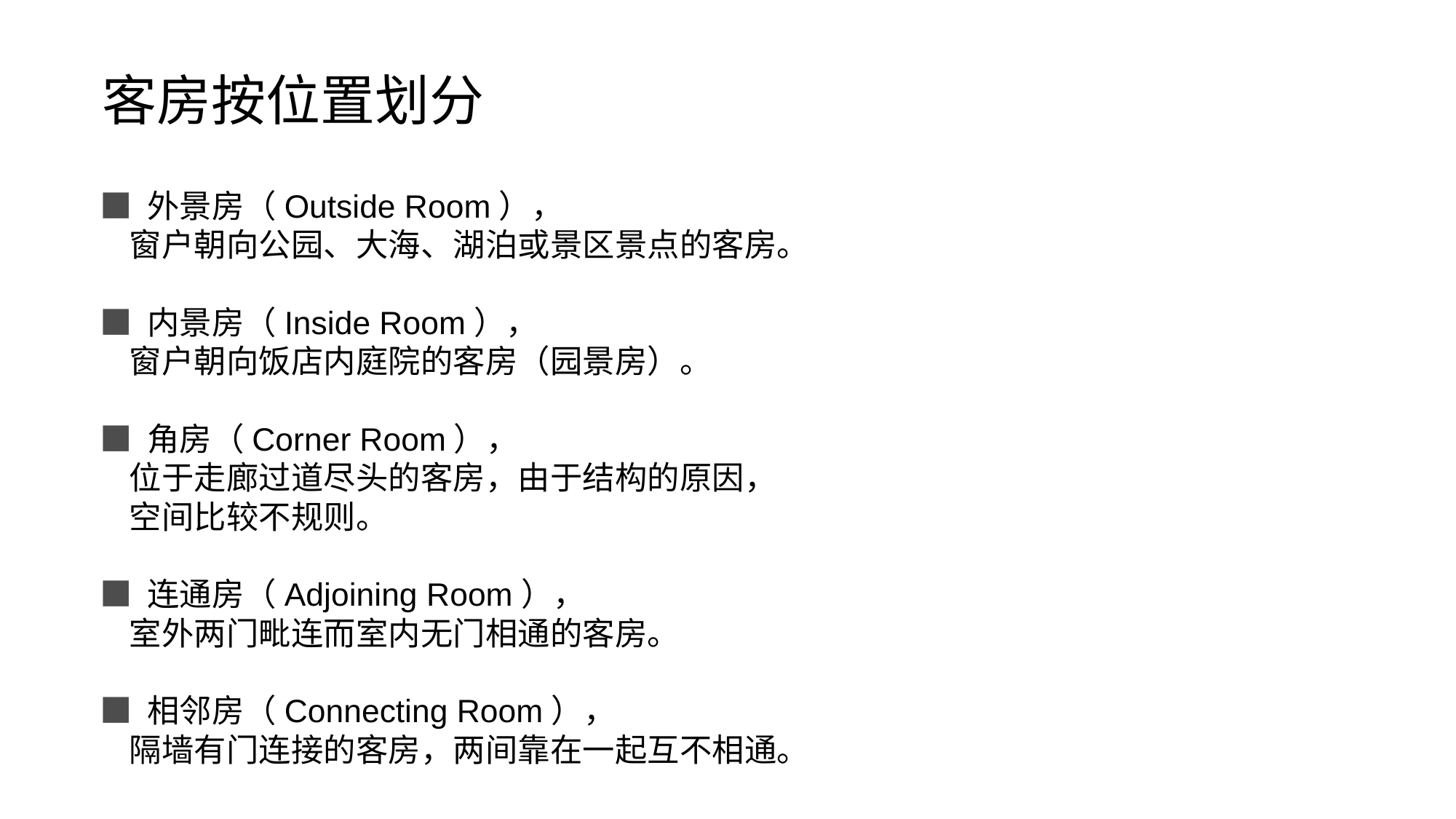

客房按位置划分

■ 外景房（Outside Room），
   窗户朝向公园、大海、湖泊或景区景点的客房。

■ 内景房（Inside Room），
   窗户朝向饭店内庭院的客房（园景房）。

■ 角房（Corner Room），
   位于走廊过道尽头的客房，由于结构的原因，
   空间比较不规则。

■ 连通房（Adjoining Room），
   室外两门毗连而室内无门相通的客房。

■ 相邻房（Connecting Room），
   隔墙有门连接的客房，两间靠在一起互不相通。